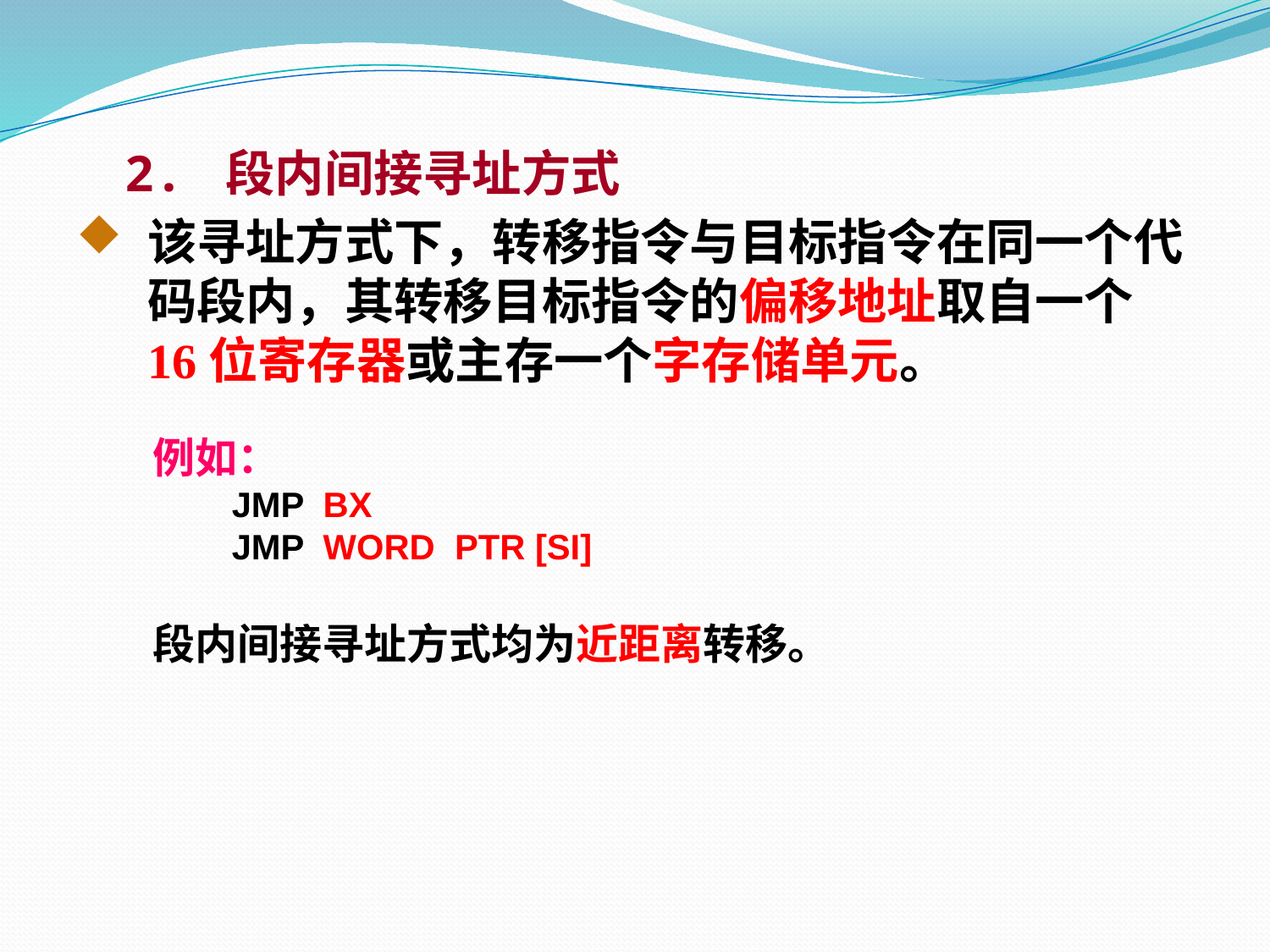

2. 段内间接寻址方式
该寻址方式下，转移指令与目标指令在同一个代码段内，其转移目标指令的偏移地址取自一个16位寄存器或主存一个字存储单元。

       例如：
                JMP  BX
                JMP  WORD  PTR [SI]

       段内间接寻址方式均为近距离转移。